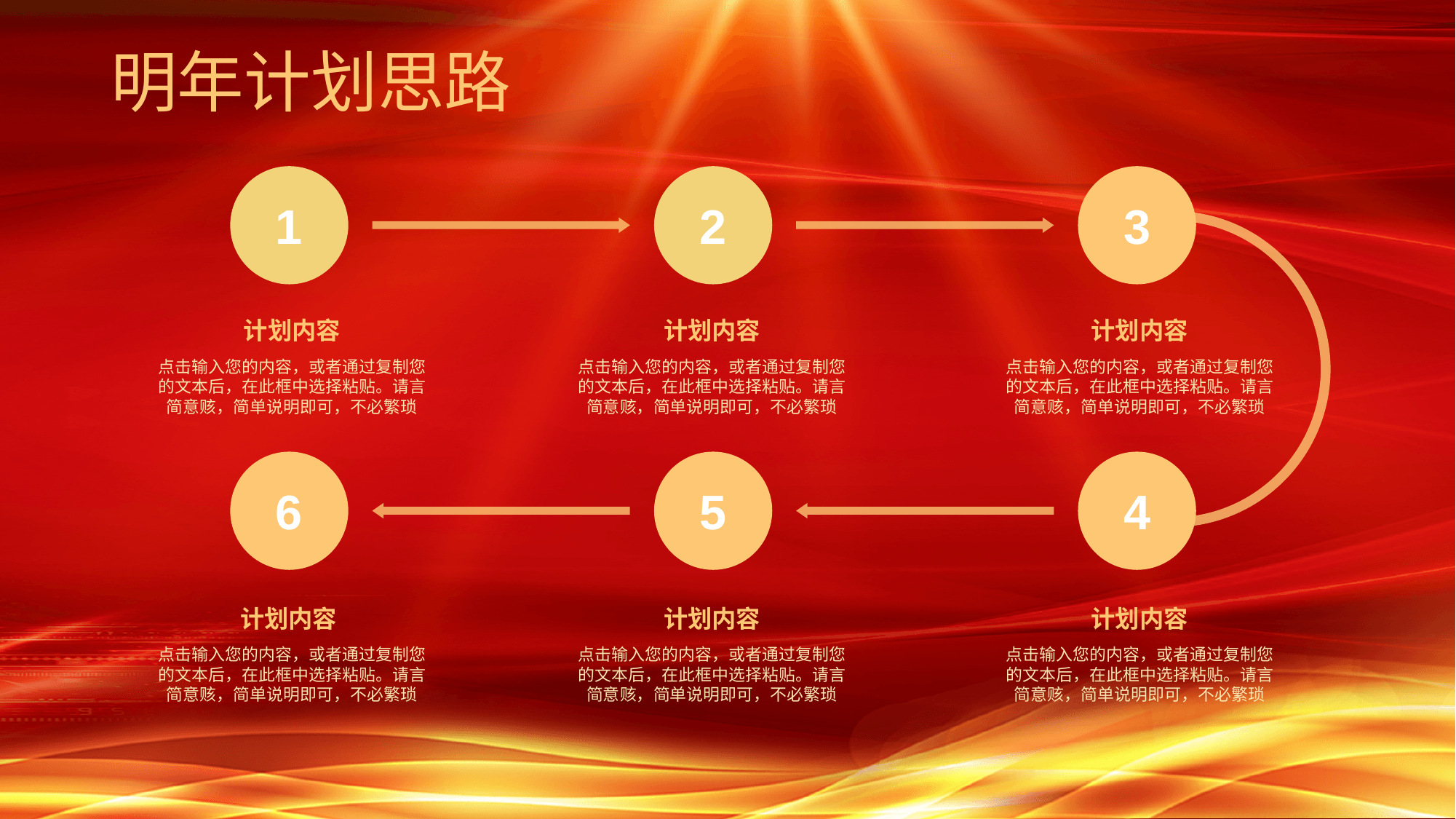

明年计划思路

1
2
3

计划内容
计划内容
计划内容
点击输入您的内容，或者通过复制您的文本后，在此框中选择粘贴。请言简意赅，简单说明即可，不必繁琐
点击输入您的内容，或者通过复制您的文本后，在此框中选择粘贴。请言简意赅，简单说明即可，不必繁琐
点击输入您的内容，或者通过复制您的文本后，在此框中选择粘贴。请言简意赅，简单说明即可，不必繁琐

6
5
4

计划内容
计划内容
计划内容
点击输入您的内容，或者通过复制您的文本后，在此框中选择粘贴。请言简意赅，简单说明即可，不必繁琐
点击输入您的内容，或者通过复制您的文本后，在此框中选择粘贴。请言简意赅，简单说明即可，不必繁琐
点击输入您的内容，或者通过复制您的文本后，在此框中选择粘贴。请言简意赅，简单说明即可，不必繁琐